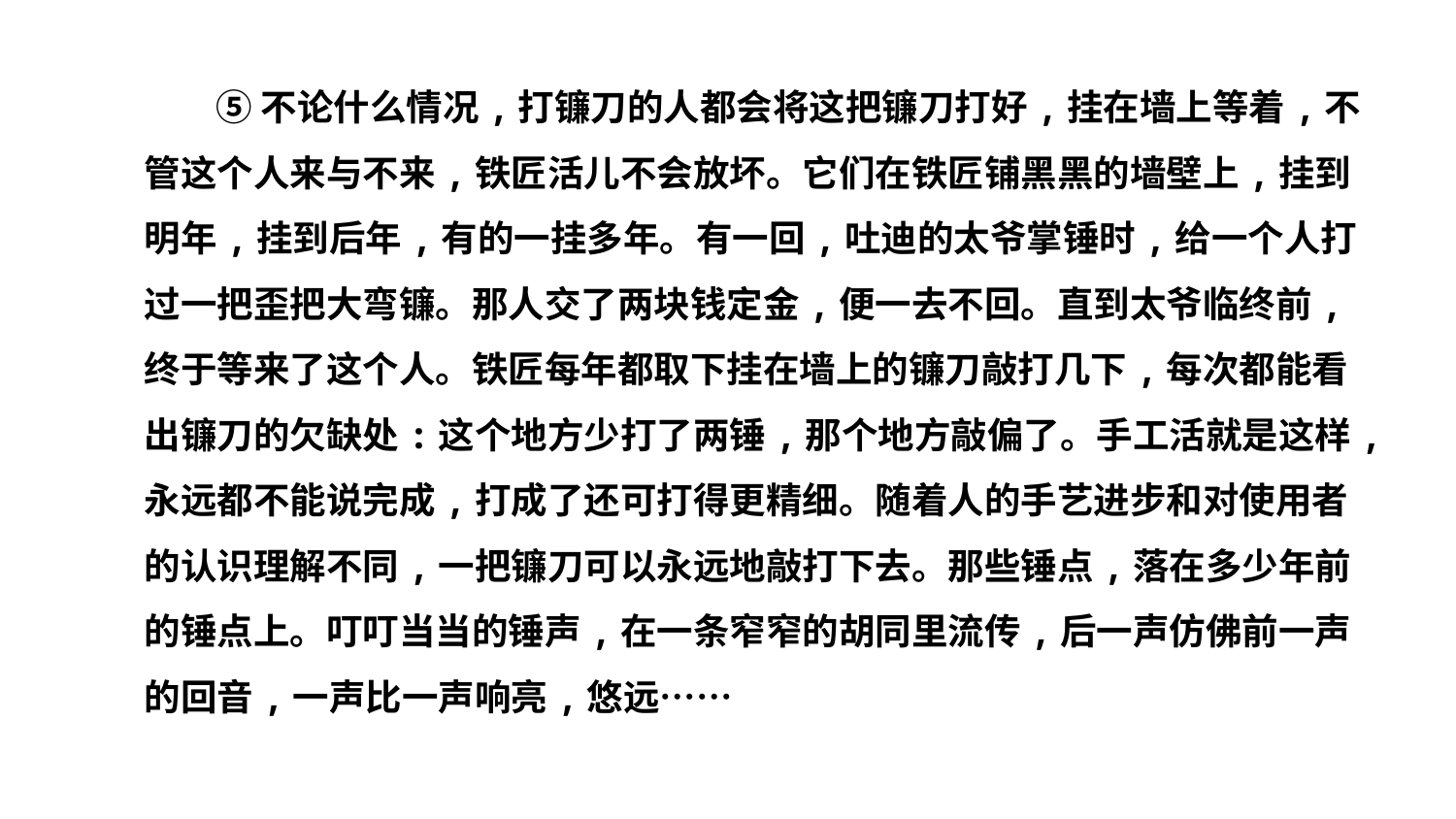

⑤不论什么情况,打镰刀的人都会将这把镰刀打好,挂在墙上等着,不管这个人来与不来,铁匠活儿不会放坏。它们在铁匠铺黑黑的墙壁上,挂到明年,挂到后年,有的一挂多年。有一回,吐迪的太爷掌锤时,给一个人打过一把歪把大弯镰。那人交了两块钱定金,便一去不回。直到太爷临终前,终于等来了这个人。铁匠每年都取下挂在墙上的镰刀敲打几下,每次都能看出镰刀的欠缺处:这个地方少打了两锤,那个地方敲偏了。手工活就是这样,永远都不能说完成,打成了还可打得更精细。随着人的手艺进步和对使用者的认识理解不同,一把镰刀可以永远地敲打下去。那些锤点,落在多少年前的锤点上。叮叮当当的锤声,在一条窄窄的胡同里流传,后一声仿佛前一声的回音,一声比一声响亮,悠远……